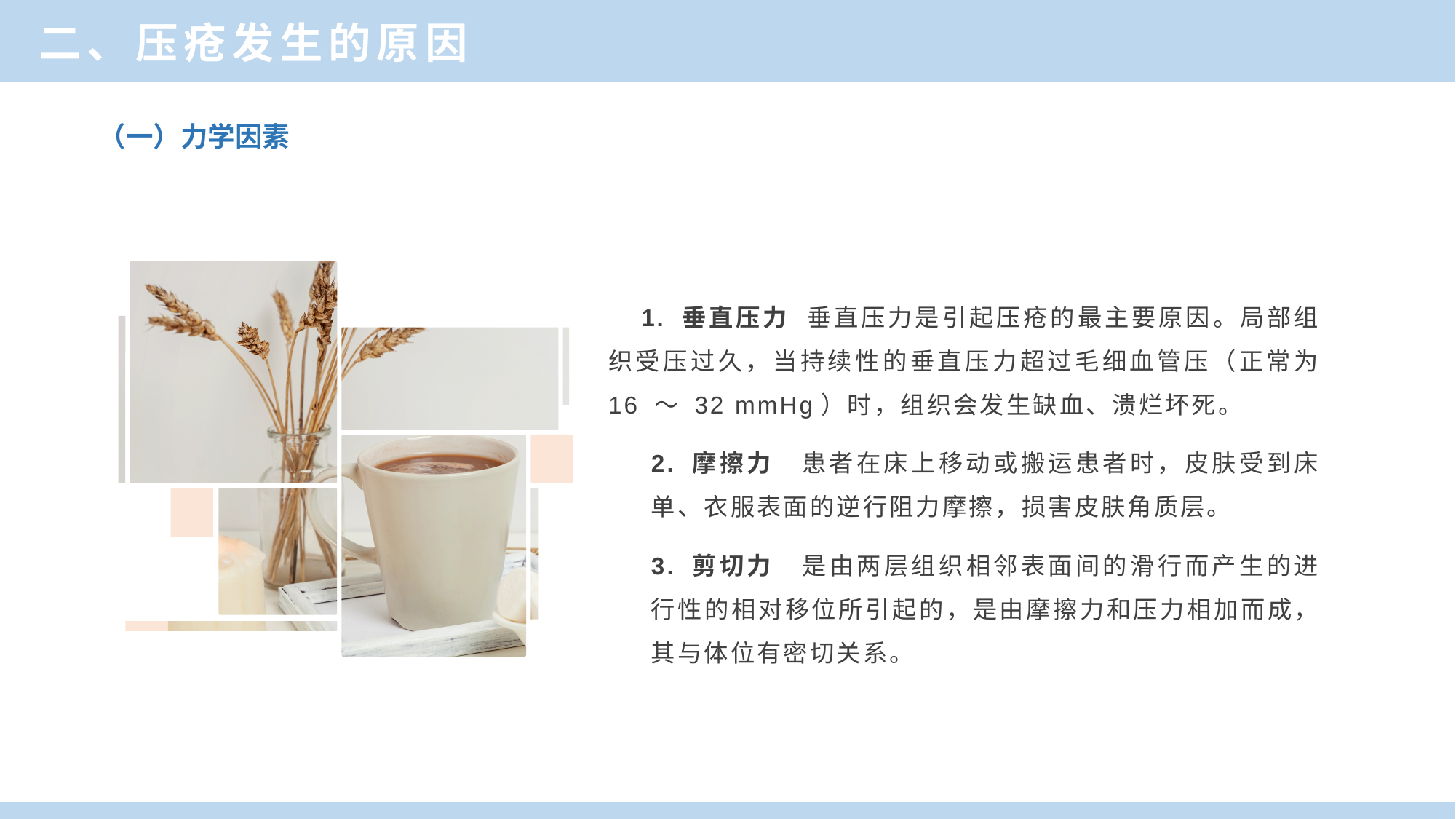

二、压疮发生的原因
（一）力学因素

　1. 垂直压力  垂直压力是引起压疮的最主要原因。局部组织受压过久，当持续性的垂直压力超过毛细血管压（正常为 16 ～ 32 mmHg）时，组织会发生缺血、溃烂坏死。
2. 摩擦力　患者在床上移动或搬运患者时，皮肤受到床单、衣服表面的逆行阻力摩擦，损害皮肤角质层。
3. 剪切力　是由两层组织相邻表面间的滑行而产生的进行性的相对移位所引起的，是由摩擦力和压力相加而成，其与体位有密切关系。